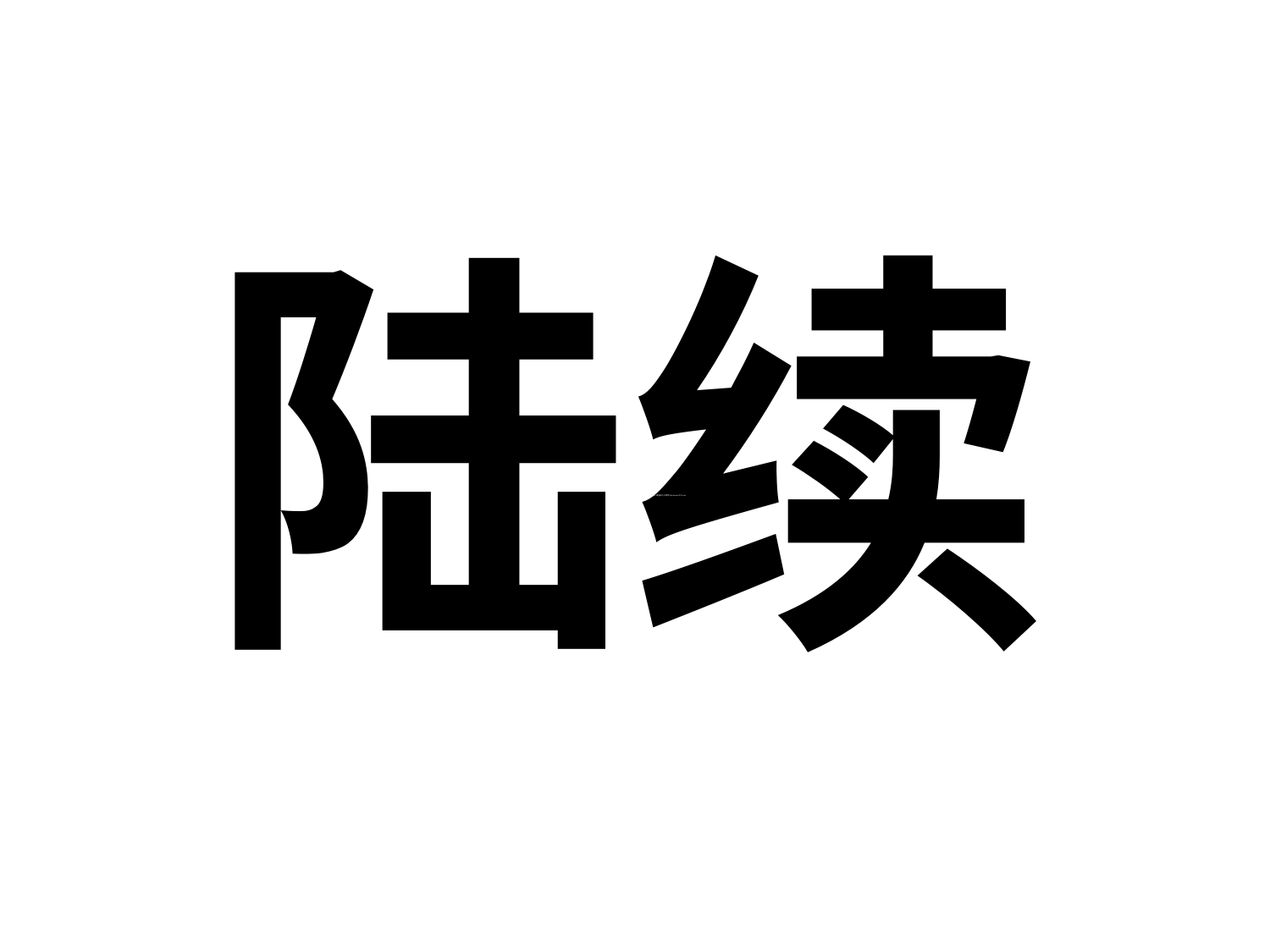

陆续
绿色圃中小学教育http://www.LSPJY.com绿色圃中小学教育http://www.LSPJY.com

绿色圃中小学教育http://www.LSPJY.com绿色圃中小学教育http://www.LSPJY.com

4